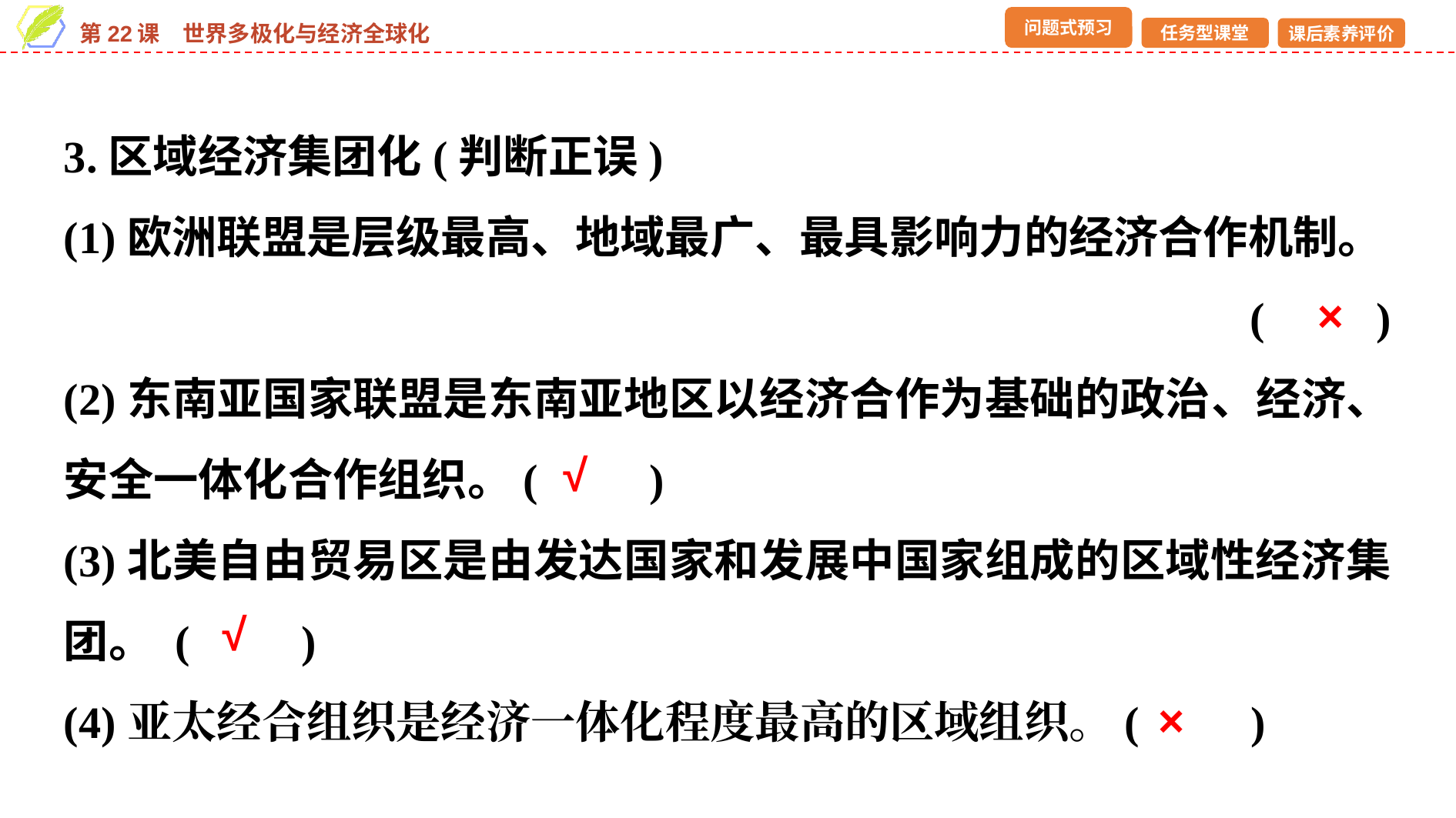

3.区域经济集团化(判断正误)
(1)欧洲联盟是层级最高、地域最广、最具影响力的经济合作机制。
(　　)
(2)东南亚国家联盟是东南亚地区以经济合作为基础的政治、经济、安全一体化合作组织。(　　)
(3)北美自由贸易区是由发达国家和发展中国家组成的区域性经济集团。 (　　)
(4)亚太经合组织是经济一体化程度最高的区域组织。(　　)
×
√
√
×